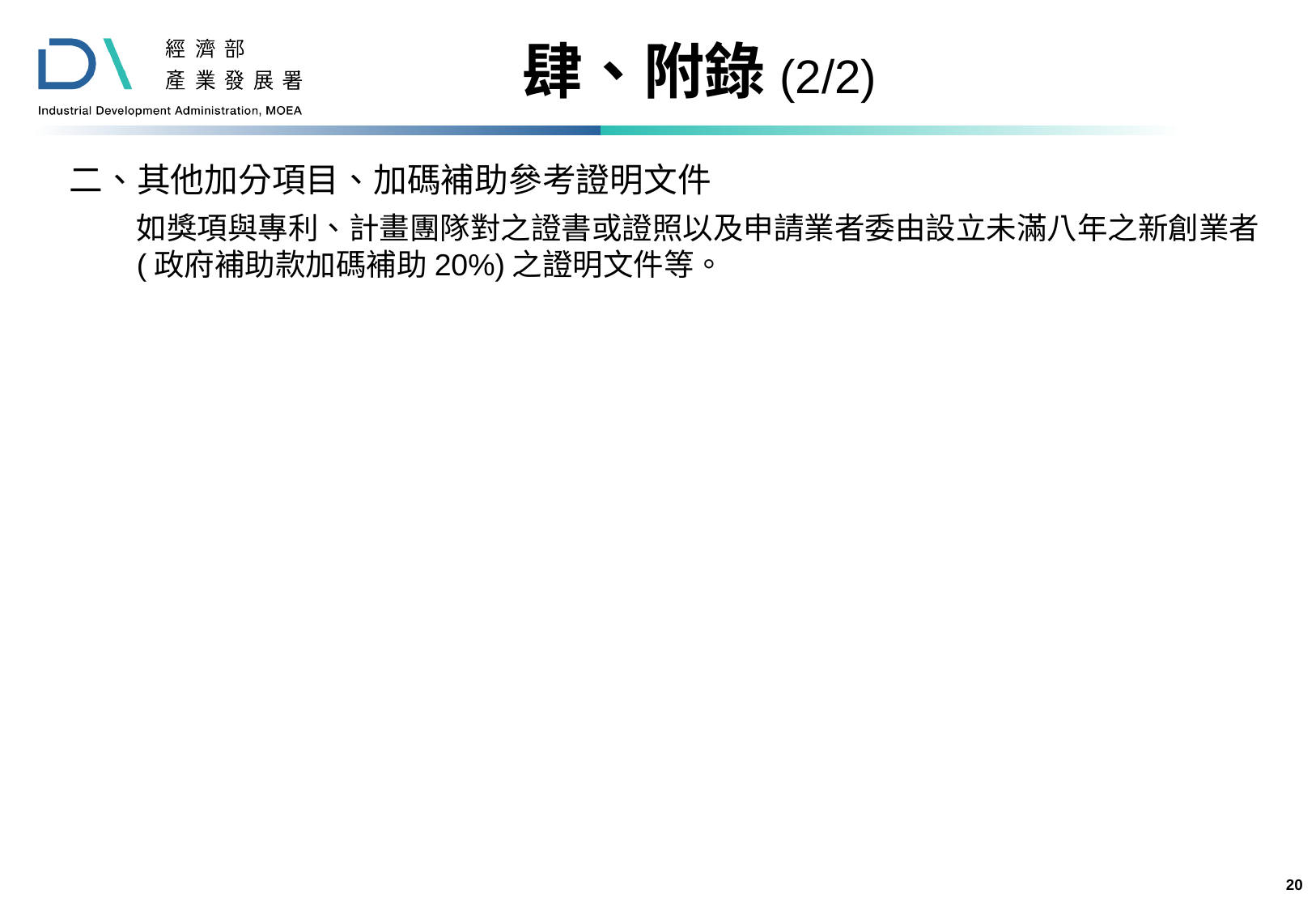

肆、附錄(2/2)
二、其他加分項目、加碼補助參考證明文件
如獎項與專利、計畫團隊對之證書或證照以及申請業者委由設立未滿八年之新創業者(政府補助款加碼補助20%)之證明文件等。
20